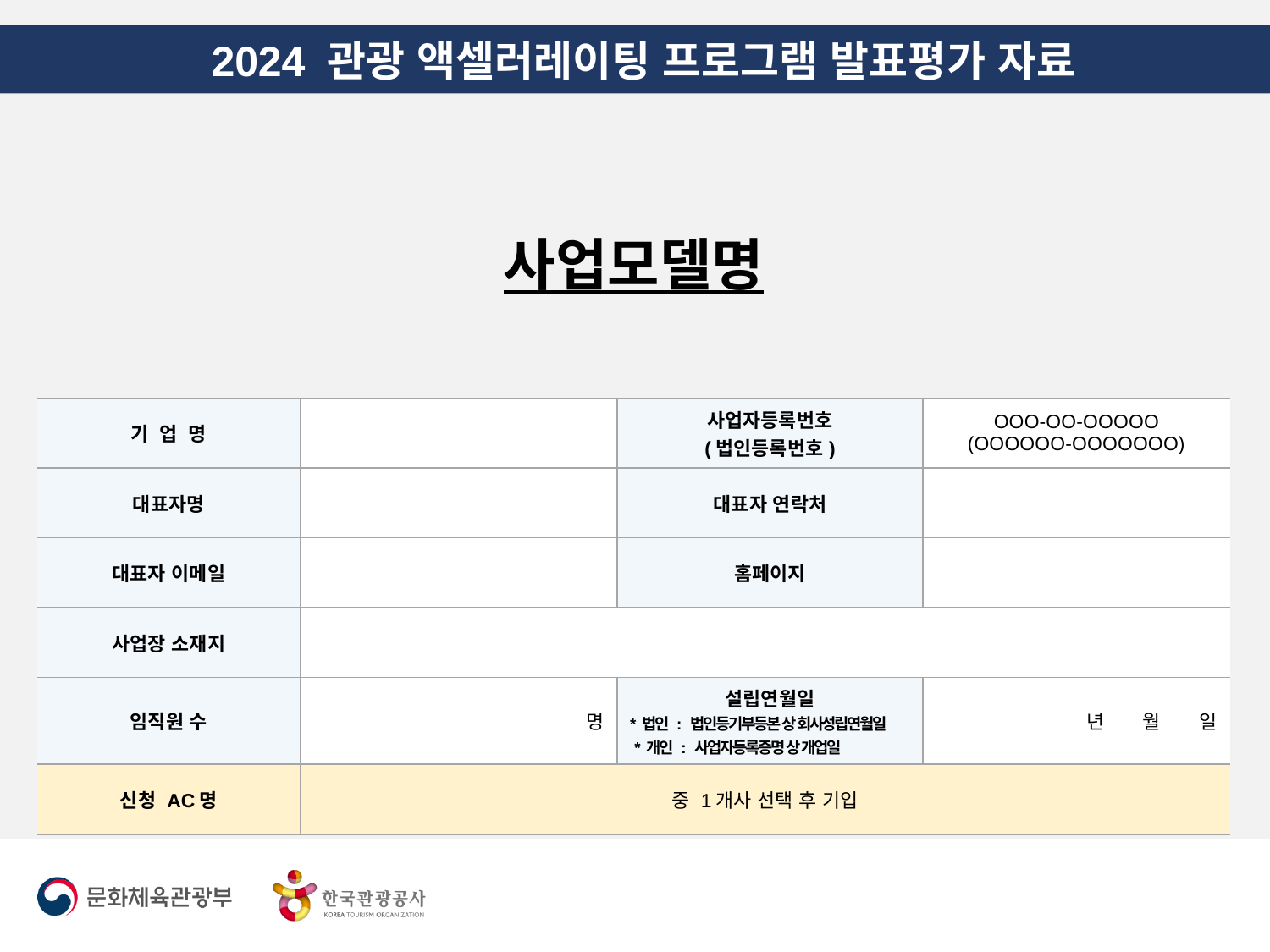

2024 관광 액셀러레이팅 프로그램 발표평가 자료
사업모델명
| 기 업 명 |  | 사업자등록번호 (법인등록번호) | OOO-OO-OOOOO (OOOOOO-OOOOOOO) |
| --- | --- | --- | --- |
| 대표자명 |  | 대표자 연락처 |  |
| 대표자 이메일 |  | 홈페이지 |  |
| 사업장 소재지 |  |  |  |
| 임직원 수 | 명 | 설립연월일 \* 법인 : 법인등기부등본 상 회사성립연월일 \* 개인 : 사업자등록증명 상 개업일 | 년 월 일 |
| 신청 AC명 | 중 1개사 선택 후 기입 |  |  |